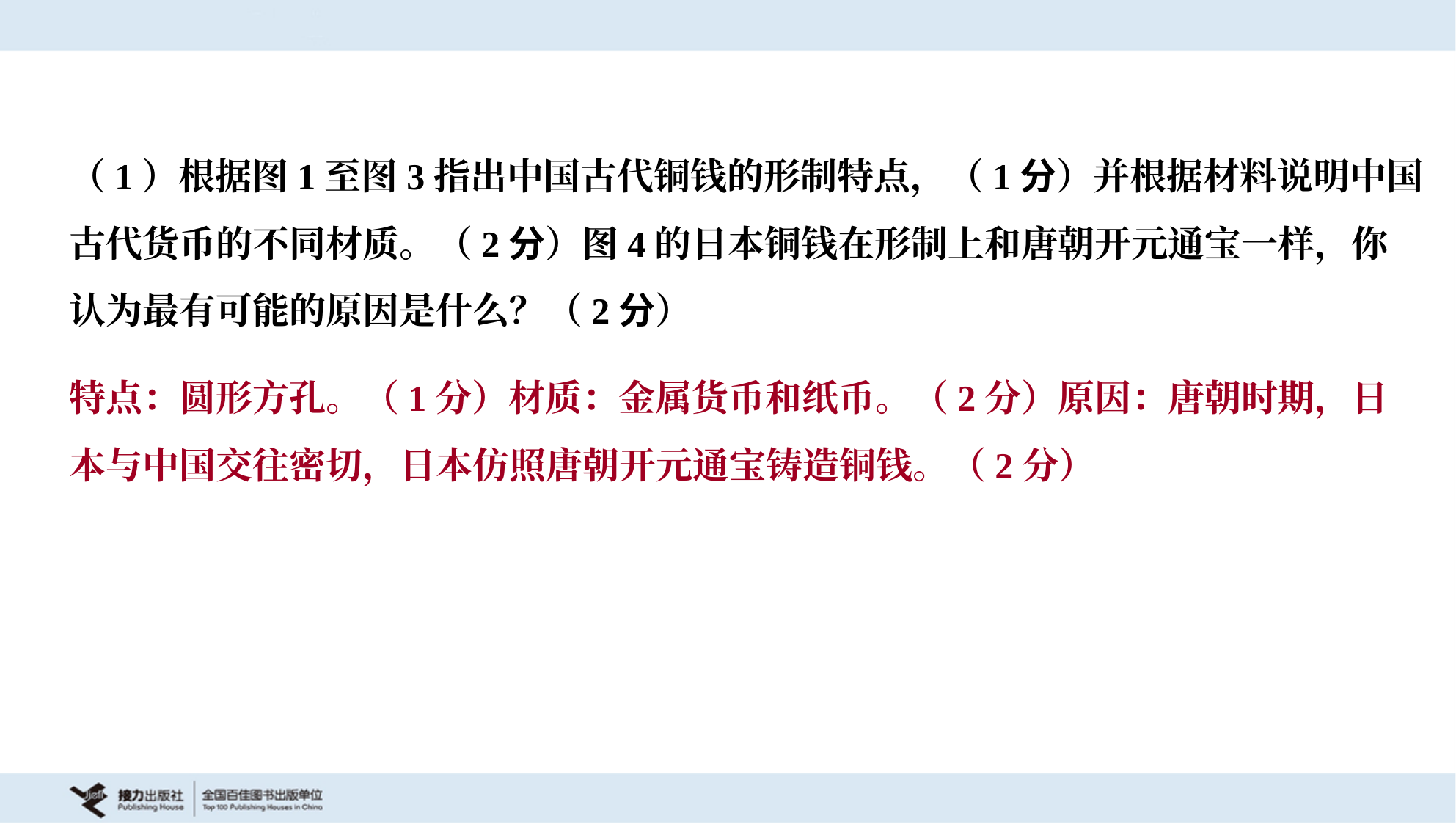

（1）根据图1至图3指出中国古代铜钱的形制特点，（1分）并根据材料说明中国
古代货币的不同材质。（2分）图4的日本铜钱在形制上和唐朝开元通宝一样，你
认为最有可能的原因是什么？（2分）
特点：圆形方孔。（1分）材质：金属货币和纸币。（2分）原因：唐朝时期，日
本与中国交往密切，日本仿照唐朝开元通宝铸造铜钱。（2分）